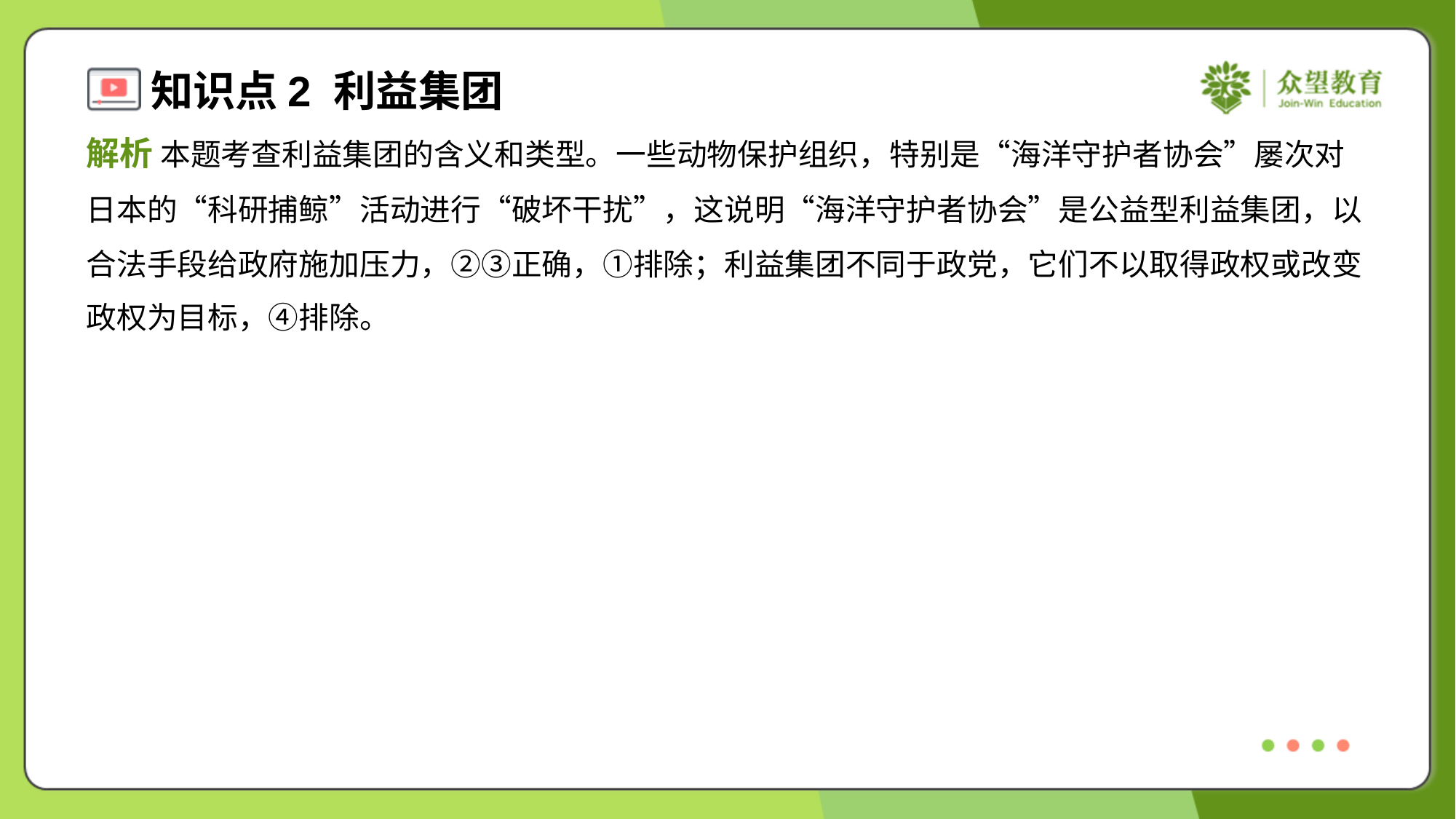

解析 本题考查利益集团的含义和类型。一些动物保护组织，特别是“海洋守护者协会”屡次对
日本的“科研捕鲸”活动进行“破坏干扰”，这说明“海洋守护者协会”是公益型利益集团，以
合法手段给政府施加压力，②③正确，①排除；利益集团不同于政党，它们不以取得政权或改变
政权为目标，④排除。